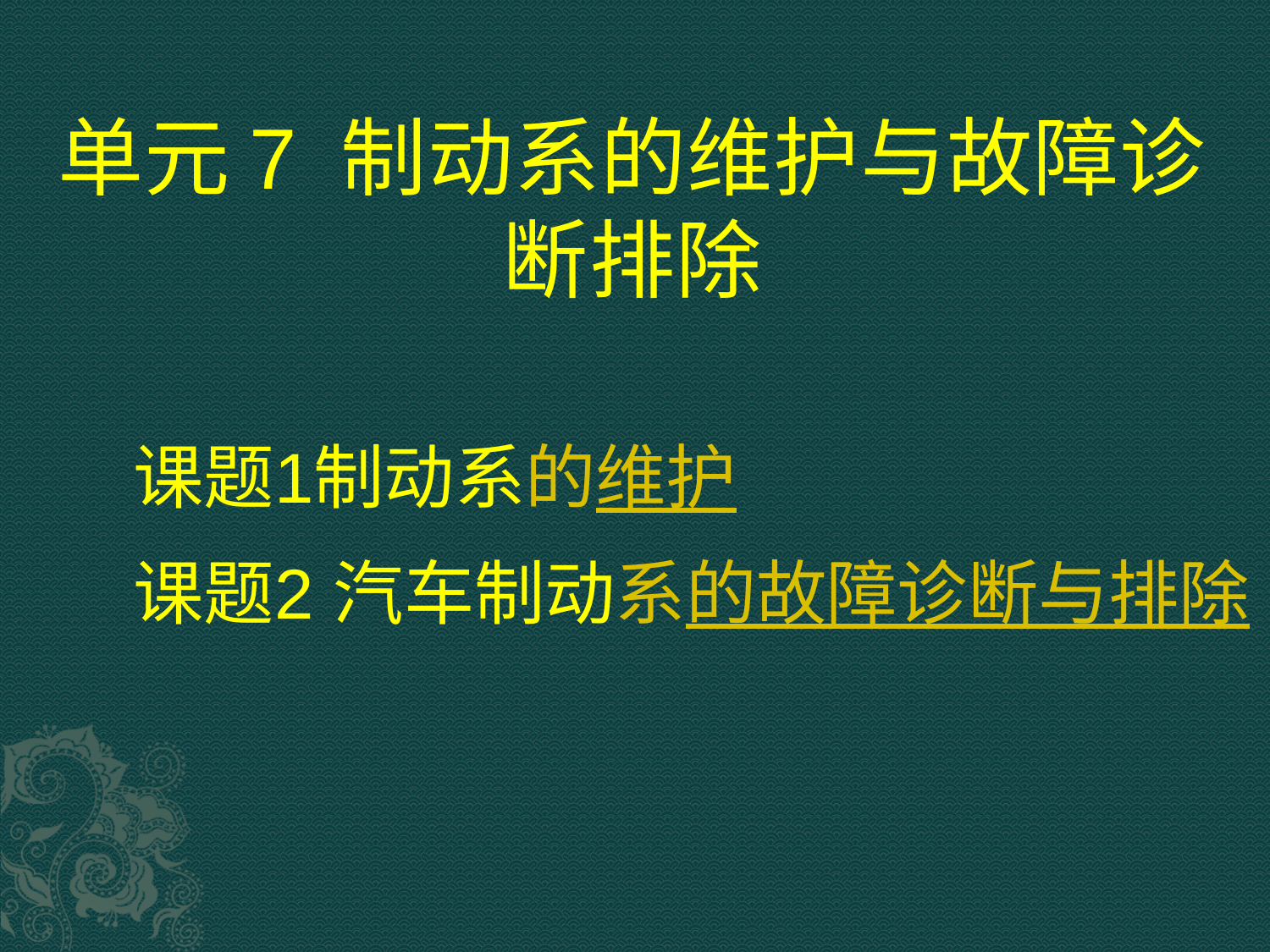

# 单元7 制动系的维护与故障诊断排除
     课题1制动系的维护
     课题2 汽车制动系的故障诊断与排除